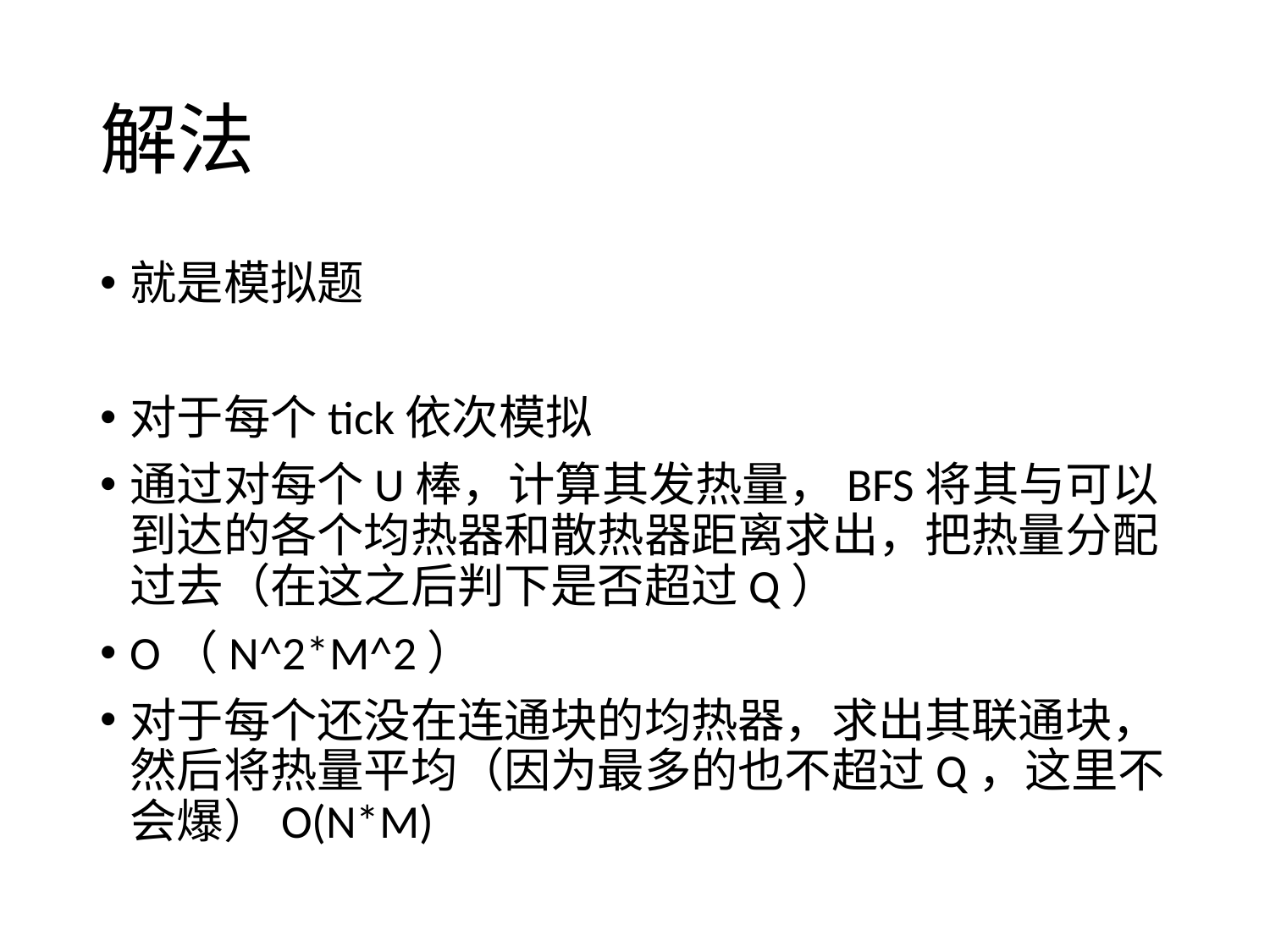

# 解法
就是模拟题

对于每个tick依次模拟
通过对每个U棒，计算其发热量，BFS将其与可以到达的各个均热器和散热器距离求出，把热量分配过去（在这之后判下是否超过Q）
O（N^2*M^2）
对于每个还没在连通块的均热器，求出其联通块，然后将热量平均（因为最多的也不超过Q，这里不会爆）O(N*M)